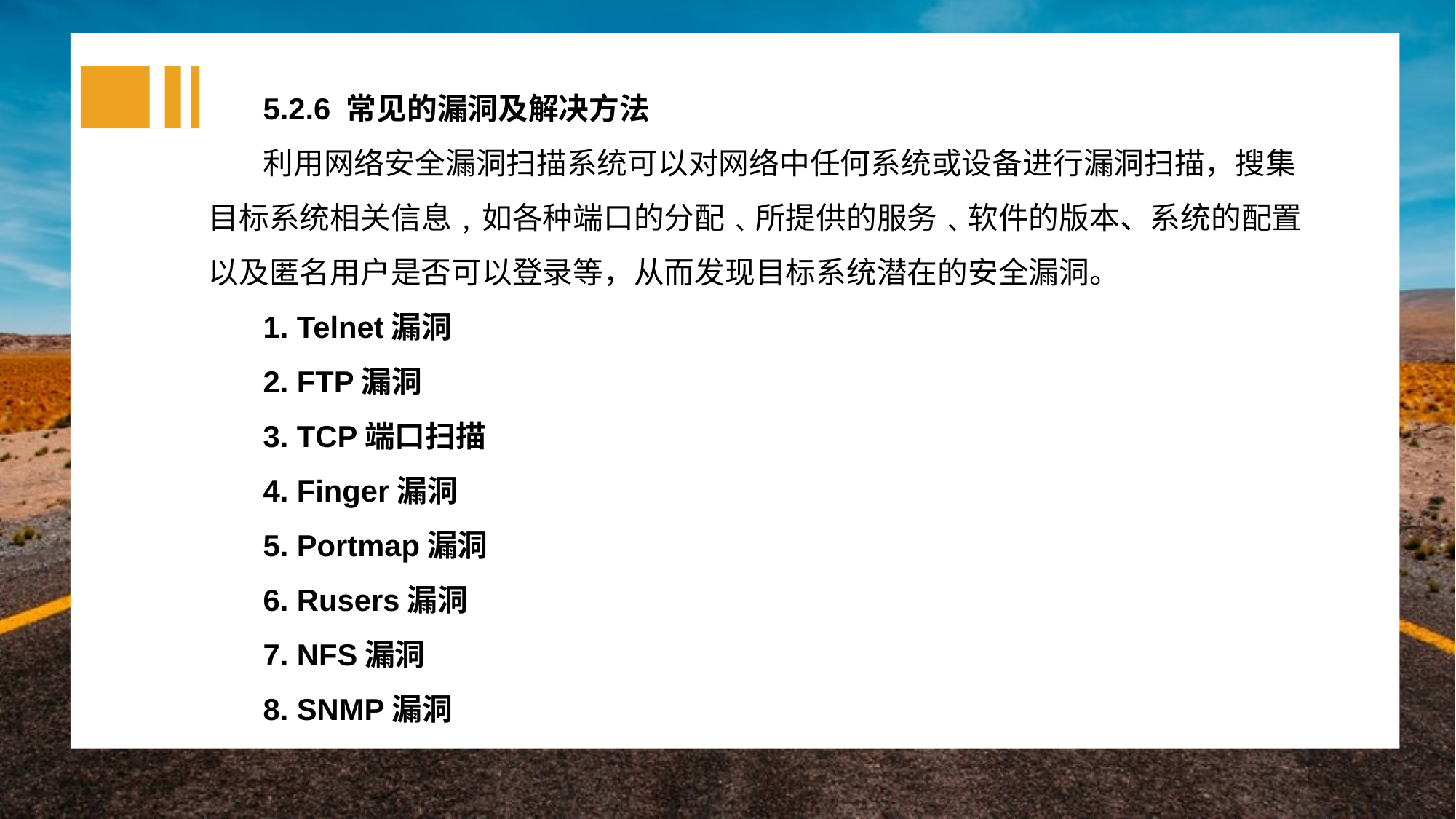

5.2.6 常见的漏洞及解决方法
利用网络安全漏洞扫描系统可以对网络中任何系统或设备进行漏洞扫描，搜集目标系统相关信息﹐如各种端口的分配﹑所提供的服务﹑软件的版本、系统的配置以及匿名用户是否可以登录等，从而发现目标系统潜在的安全漏洞。
1. Telnet漏洞
2. FTP漏洞
3. TCP端口扫描
4. Finger漏洞
5. Portmap漏洞
6. Rusers漏洞
7. NFS漏洞
8. SNMP漏洞